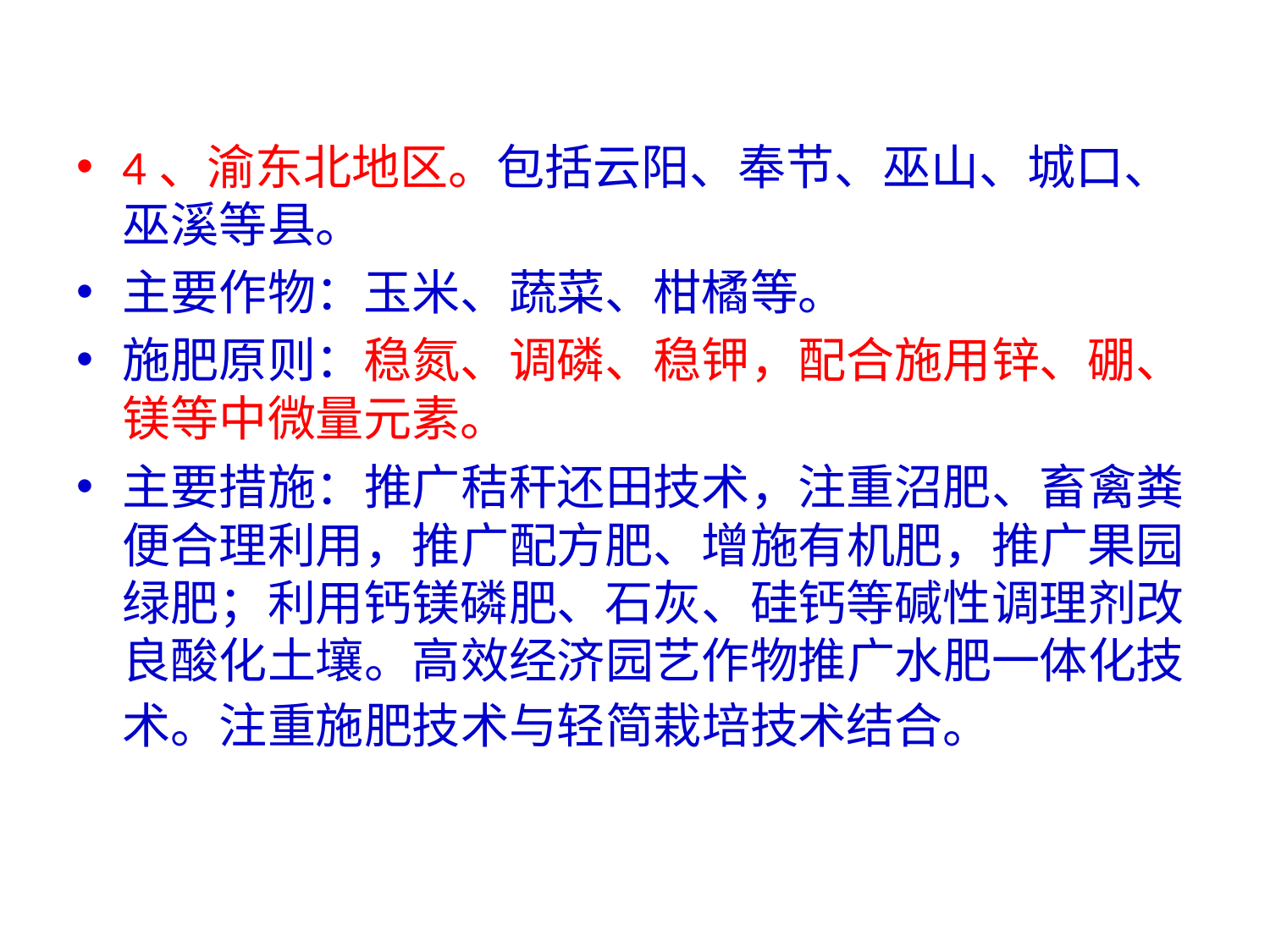

4、渝东北地区。包括云阳、奉节、巫山、城口、巫溪等县。
主要作物：玉米、蔬菜、柑橘等。
施肥原则：稳氮、调磷、稳钾，配合施用锌、硼、镁等中微量元素。
主要措施：推广秸秆还田技术，注重沼肥、畜禽粪便合理利用，推广配方肥、增施有机肥，推广果园绿肥；利用钙镁磷肥、石灰、硅钙等碱性调理剂改良酸化土壤。高效经济园艺作物推广水肥一体化技术。注重施肥技术与轻简栽培技术结合。